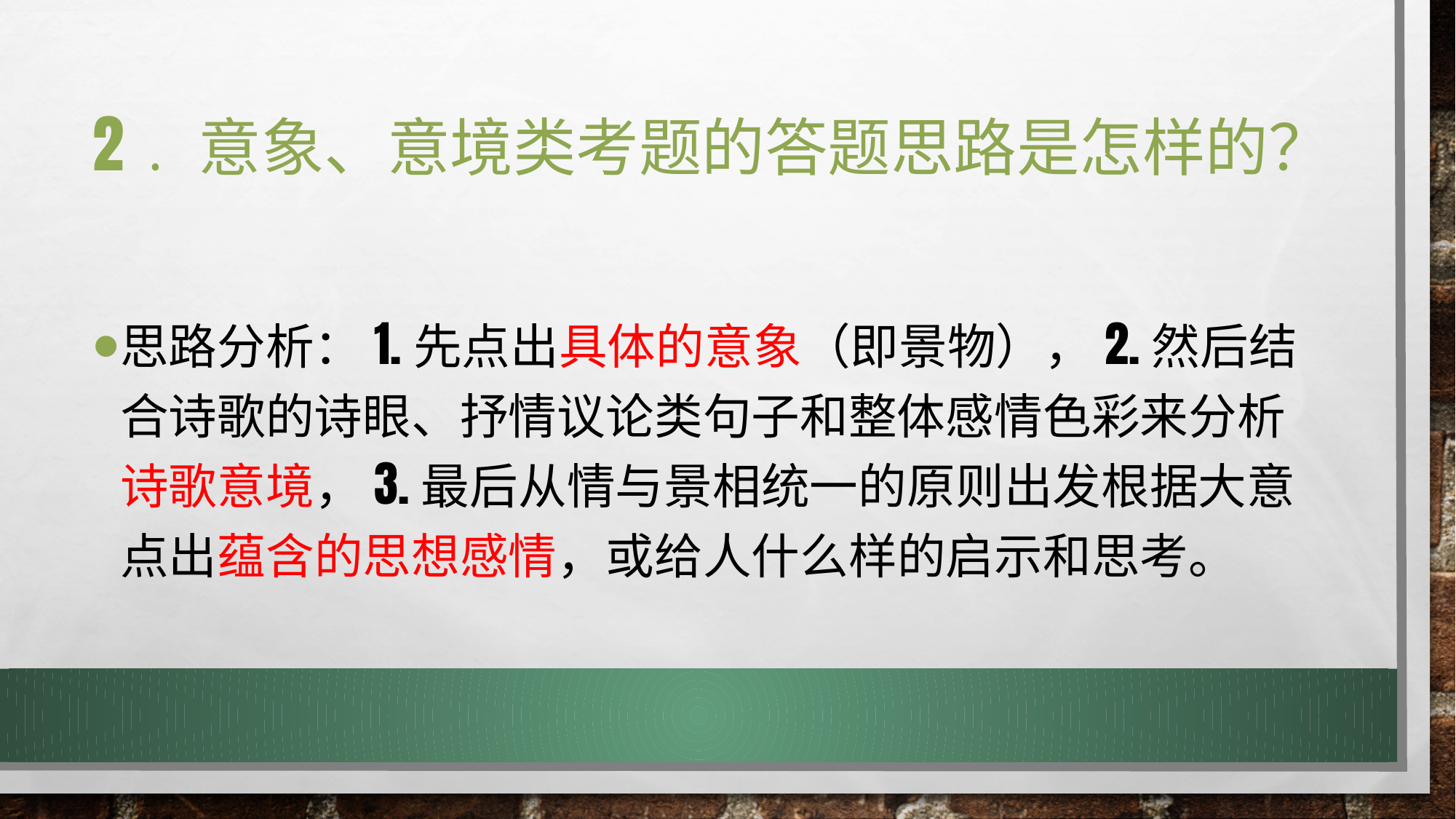

# 2﹒意象、意境类考题的答题思路是怎样的？
思路分析：1.先点出具体的意象（即景物），2.然后结合诗歌的诗眼、抒情议论类句子和整体感情色彩来分析诗歌意境，3.最后从情与景相统一的原则出发根据大意点出蕴含的思想感情，或给人什么样的启示和思考。